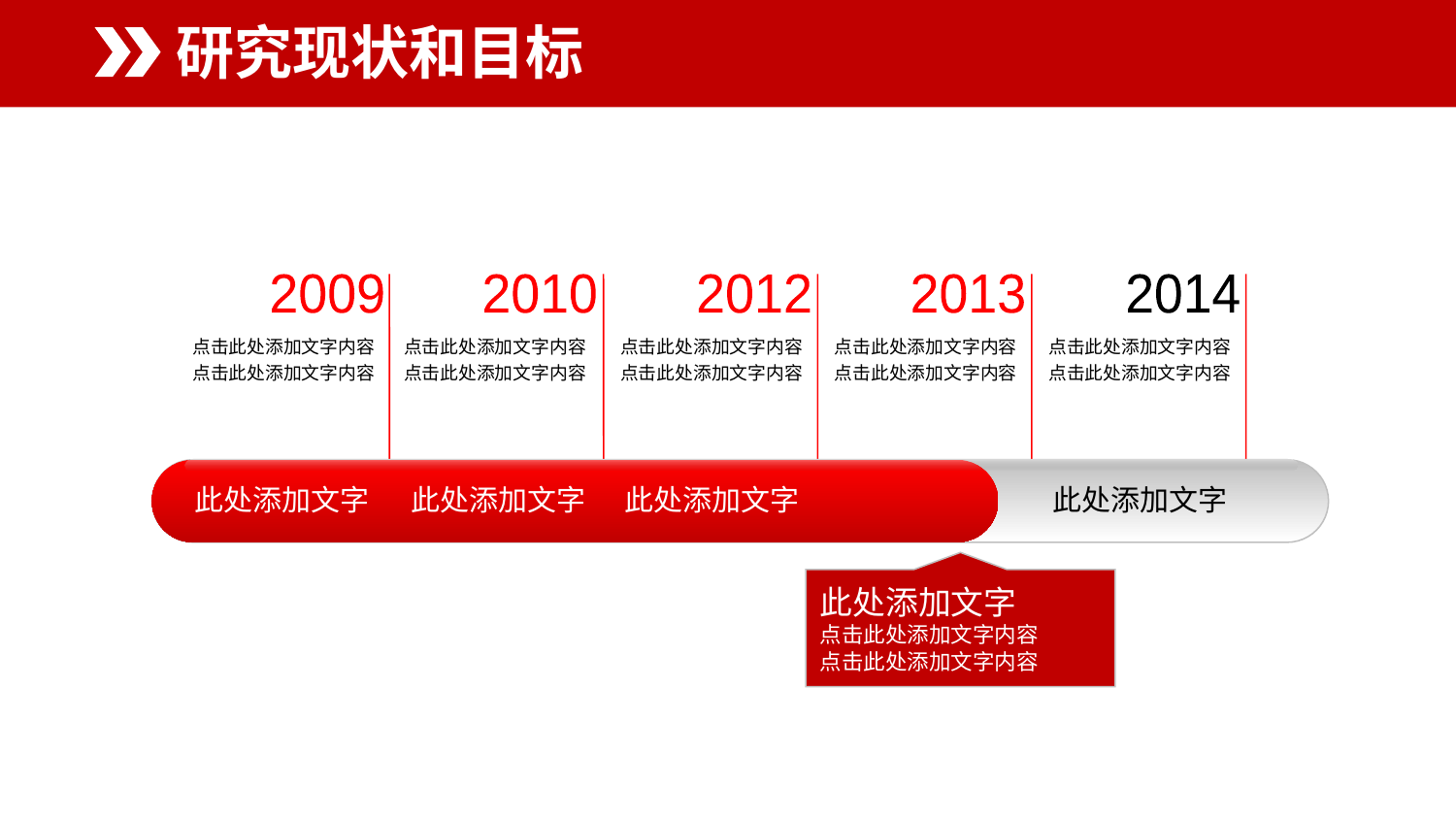

研究现状和目标

2009

点击此处添加文字内容
点击此处添加文字内容
2010

点击此处添加文字内容
点击此处添加文字内容
2012

点击此处添加文字内容
点击此处添加文字内容
2013

点击此处添加文字内容
点击此处添加文字内容
2014

点击此处添加文字内容
点击此处添加文字内容

此处添加文字
此处添加文字
此处添加文字
此处添加文字
此处添加文字
点击此处添加文字内容
点击此处添加文字内容